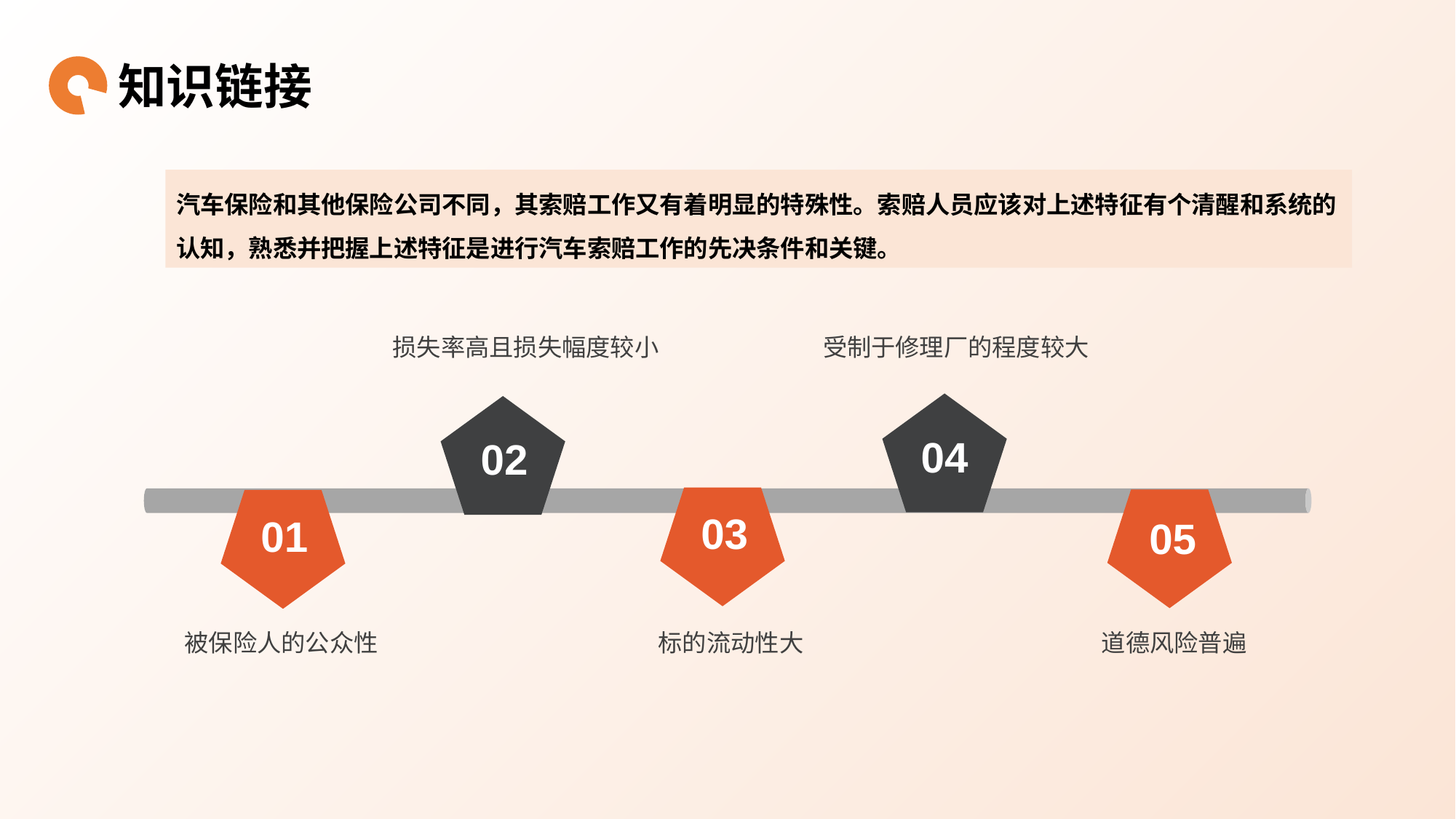

知识链接

汽车保险和其他保险公司不同，其索赔工作又有着明显的特殊性。索赔人员应该对上述特征有个清醒和系统的认知，熟悉并把握上述特征是进行汽车索赔工作的先决条件和关键。
损失率高且损失幅度较小
受制于修理厂的程度较大

04

02
03

05
01

标的流动性大
被保险人的公众性
道德风险普遍